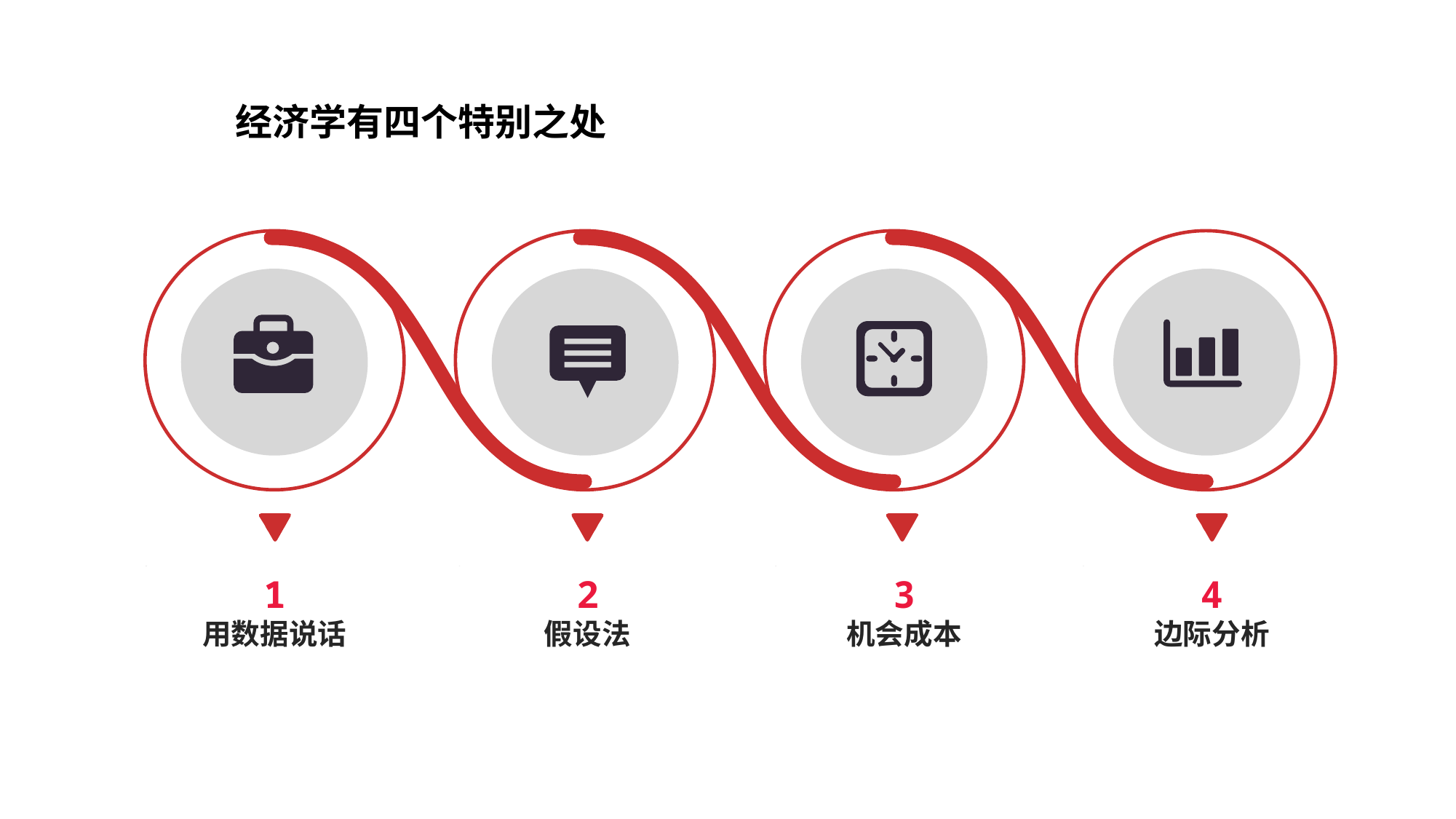

经济学有四个特别之处

4
边际分析
1
用数据说话
2
假设法
3
机会成本